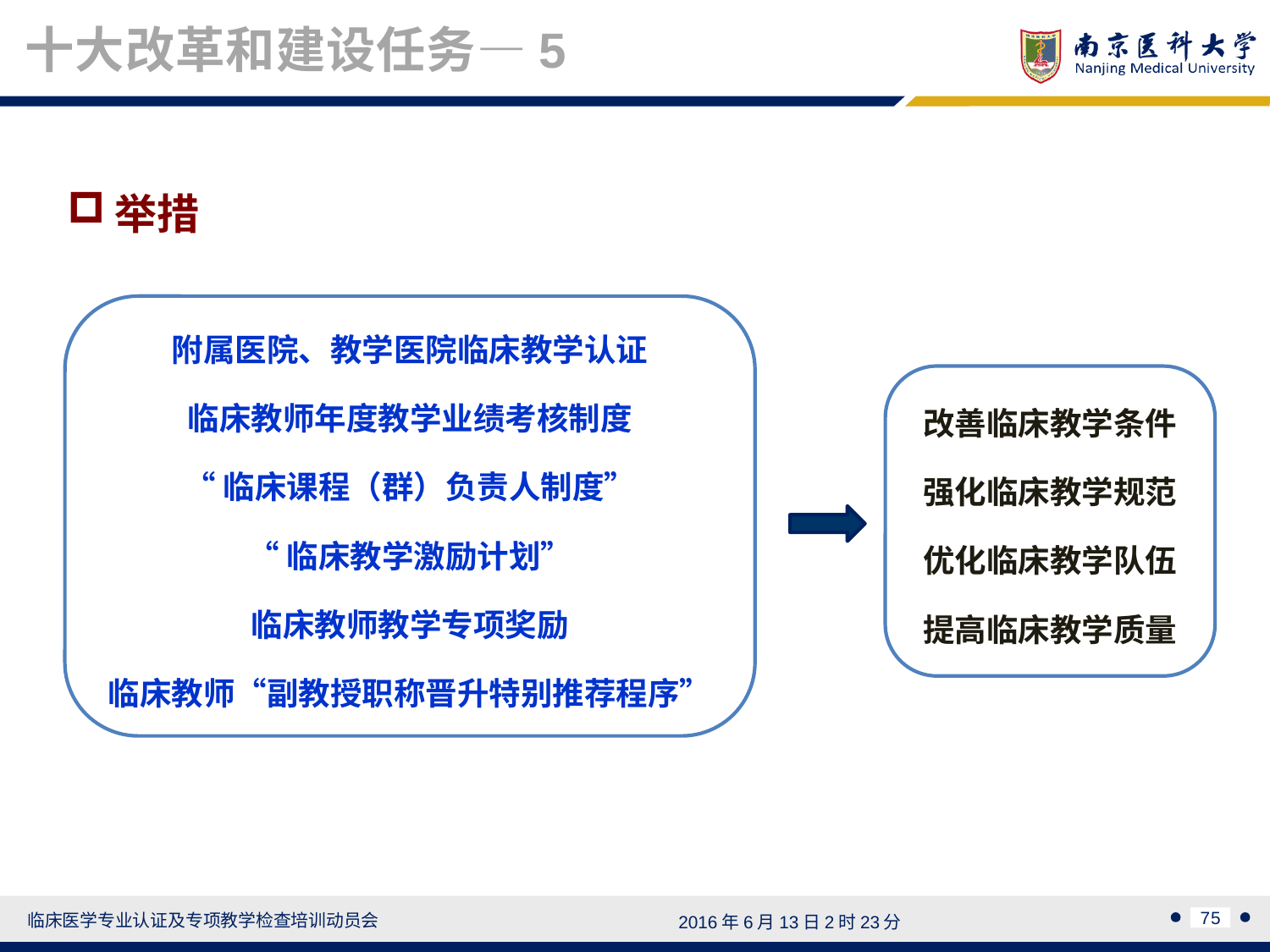

十大改革和建设任务—5
举措
附属医院、教学医院临床教学认证
临床教师年度教学业绩考核制度
“临床课程（群）负责人制度”
“临床教学激励计划”
临床教师教学专项奖励
临床教师“副教授职称晋升特别推荐程序”
改善临床教学条件
强化临床教学规范
优化临床教学队伍
提高临床教学质量